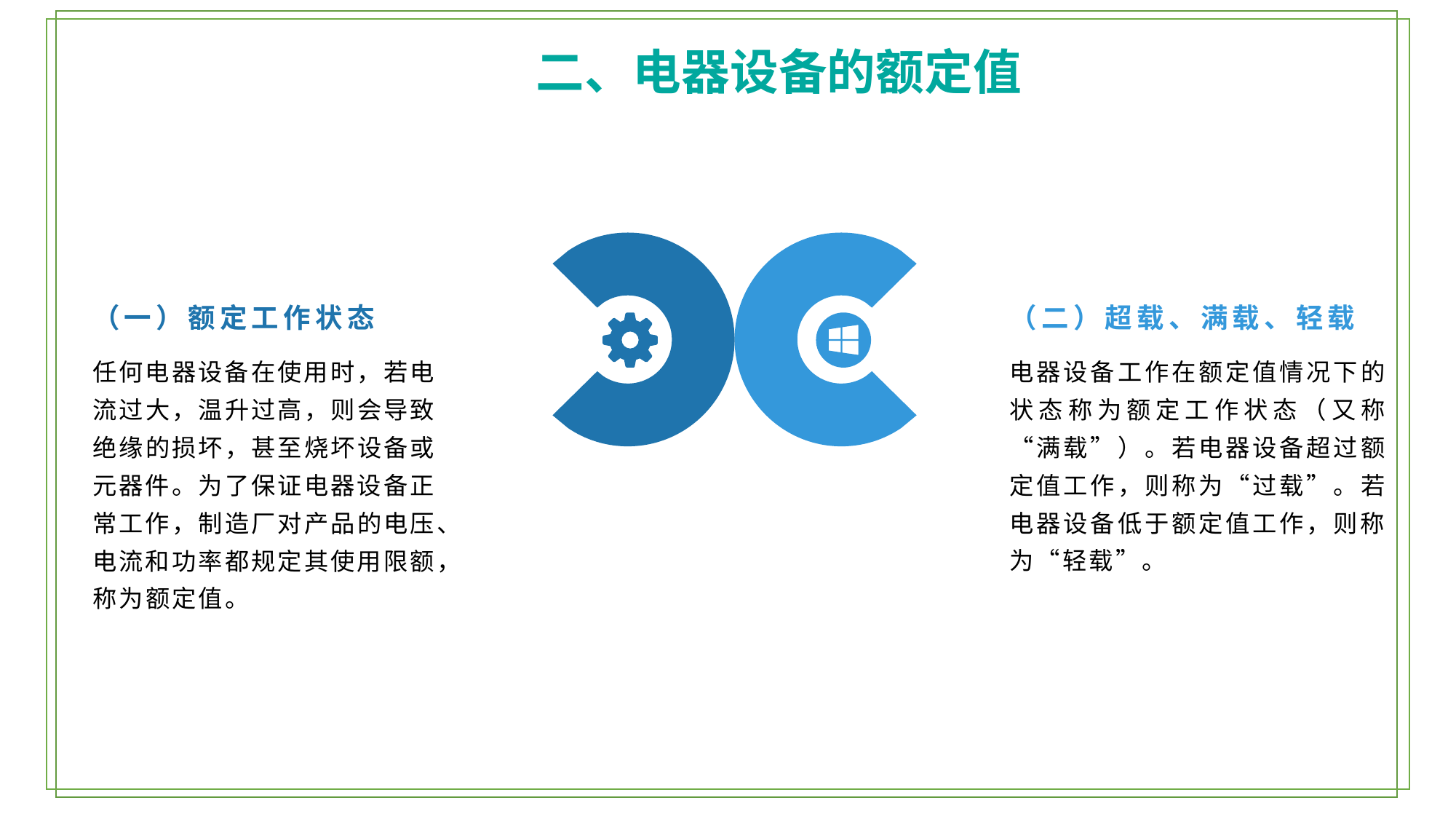

二、电器设备的额定值

（二）超载、满载、轻载
（一）额定工作状态

电器设备工作在额定值情况下的状态称为额定工作状态（又称“满载”）。若电器设备超过额定值工作，则称为“过载”。若电器设备低于额定值工作，则称为“轻载”。
任何电器设备在使用时，若电流过大，温升过高，则会导致绝缘的损坏，甚至烧坏设备或元器件。为了保证电器设备正常工作，制造厂对产品的电压、电流和功率都规定其使用限额，称为额定值。